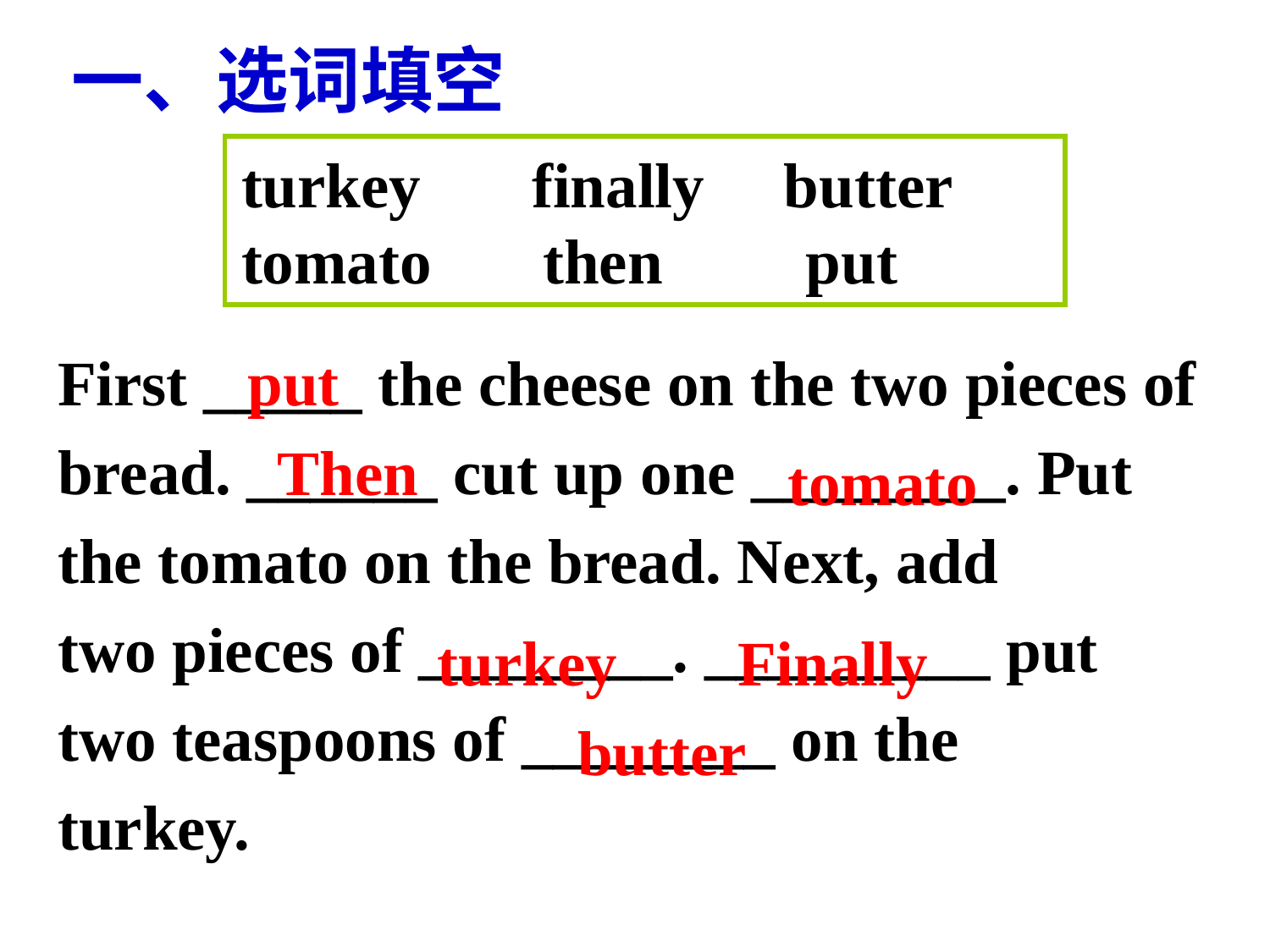

一、选词填空
turkey       finally     butter
tomato       then         put
First _____ the cheese on the two pieces of
bread. ______ cut up one ________. Put
the tomato on the bread. Next, add
two pieces of ________. _________ put
two teaspoons of ________ on the
turkey.
put
Then
tomato
turkey
Finally
butter